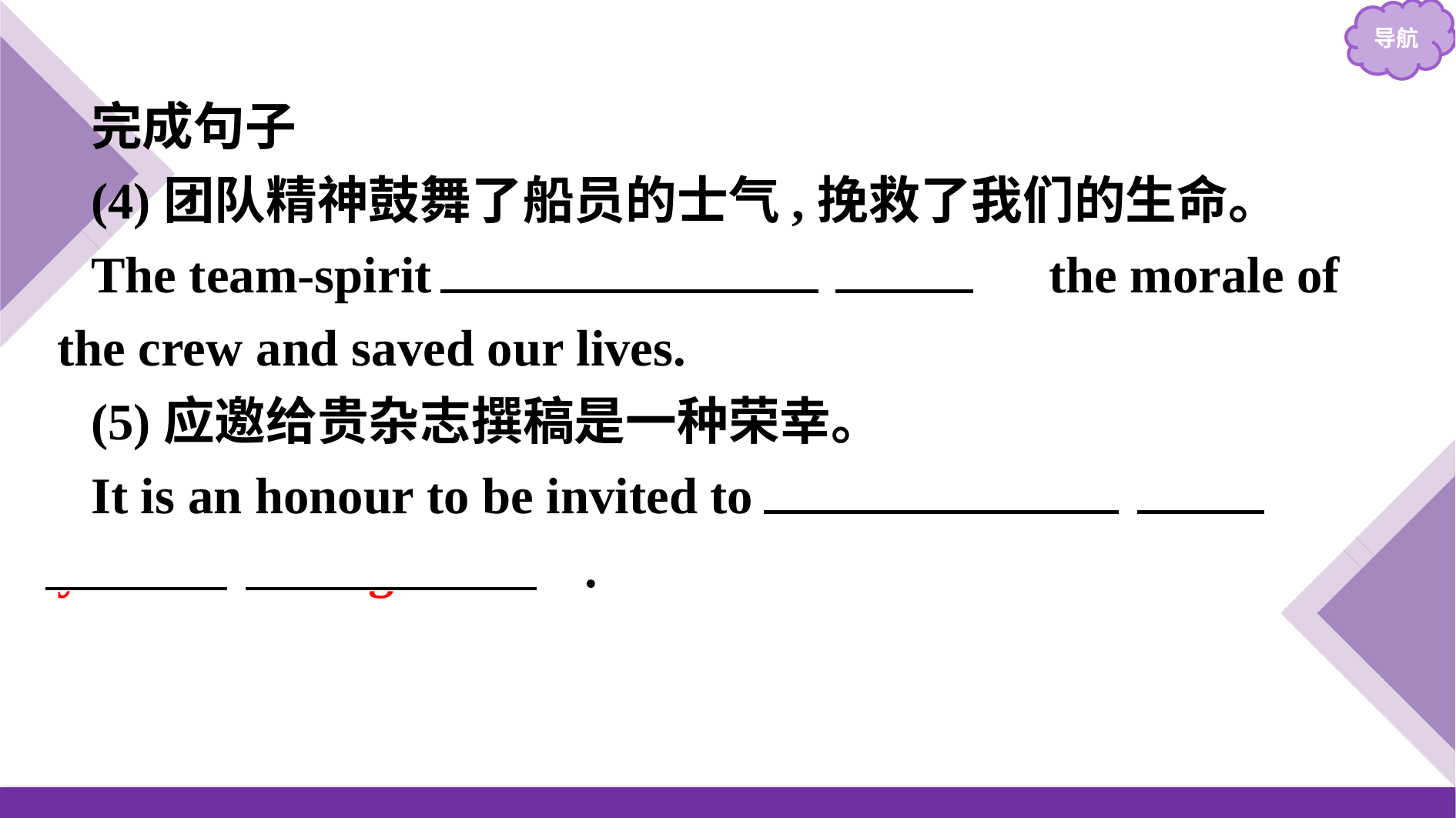

完成句子
(4)团队精神鼓舞了船员的士气,挽救了我们的生命。
The team-spirit 　contributed　 　to　 the morale of the crew and saved our lives.
(5)应邀给贵杂志撰稿是一种荣幸。
It is an honour to be invited to 　contribute　 　to　 　your　 　magazine　.